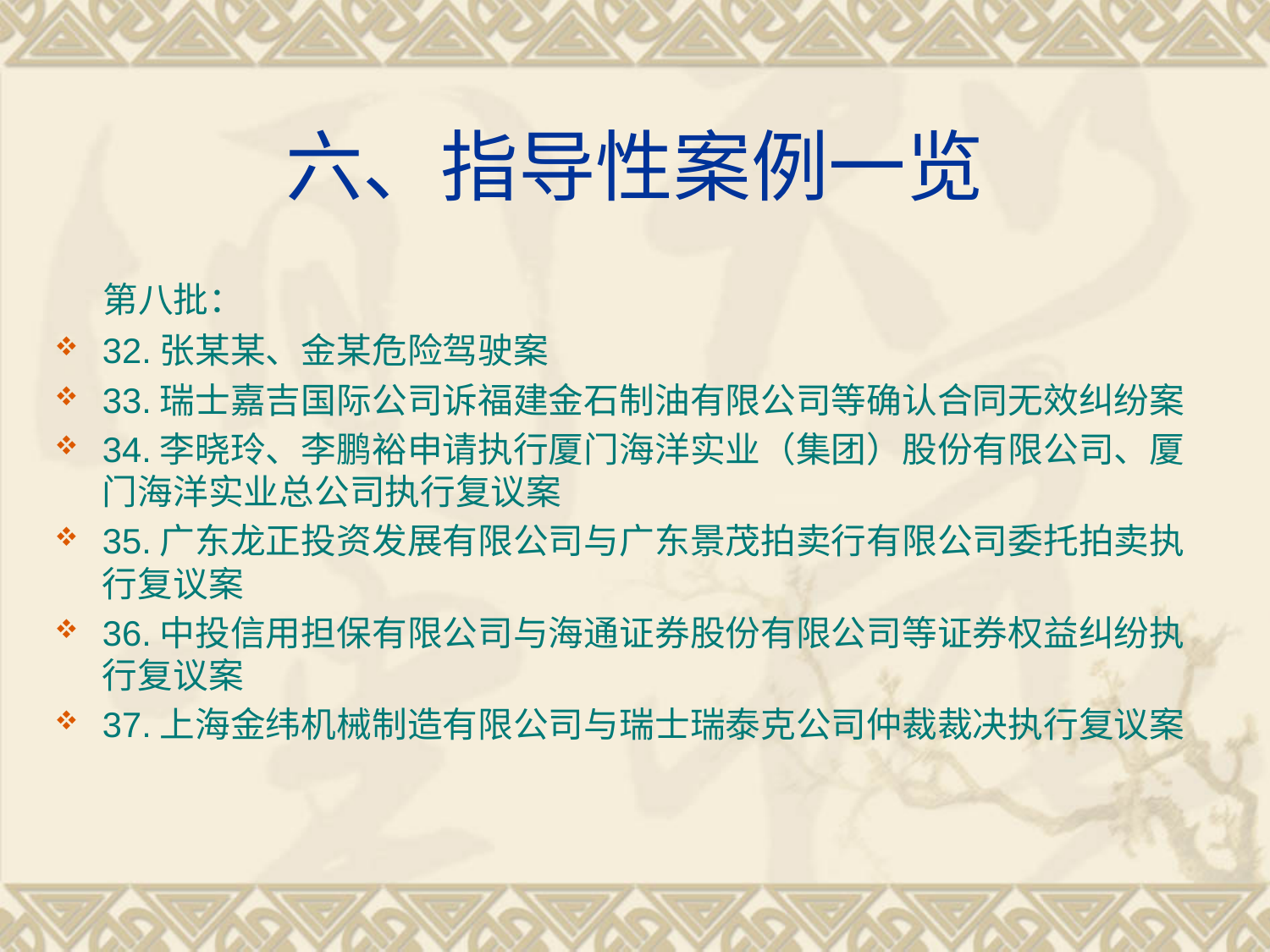

# 六、指导性案例一览
    第八批：
32.张某某、金某危险驾驶案
33.瑞士嘉吉国际公司诉福建金石制油有限公司等确认合同无效纠纷案
34.李晓玲、李鹏裕申请执行厦门海洋实业（集团）股份有限公司、厦门海洋实业总公司执行复议案
35.广东龙正投资发展有限公司与广东景茂拍卖行有限公司委托拍卖执行复议案
36.中投信用担保有限公司与海通证券股份有限公司等证券权益纠纷执行复议案
37.上海金纬机械制造有限公司与瑞士瑞泰克公司仲裁裁决执行复议案